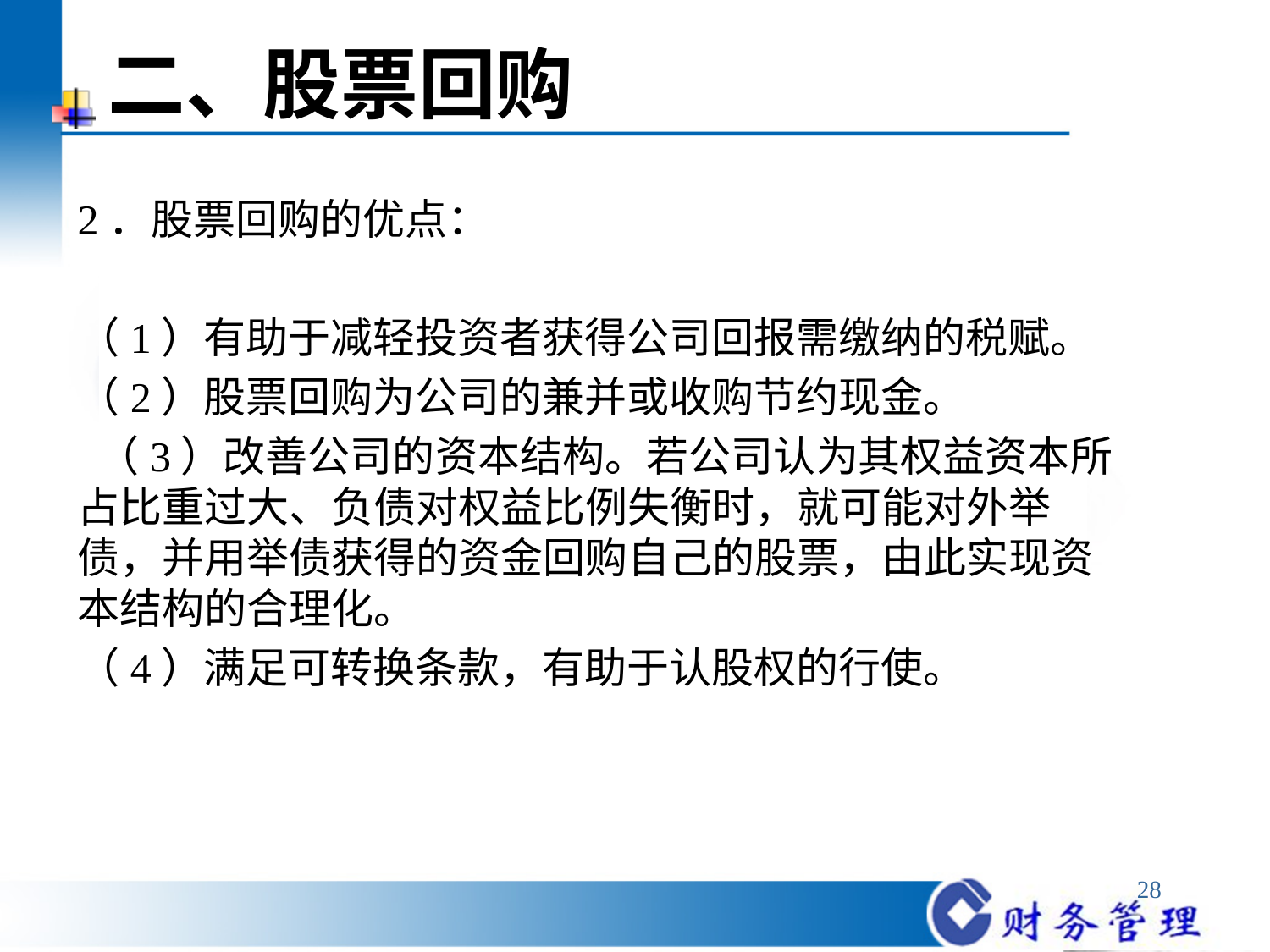

# 二、股票回购
2．股票回购的优点：

（1）有助于减轻投资者获得公司回报需缴纳的税赋。
（2）股票回购为公司的兼并或收购节约现金。
 （3）改善公司的资本结构。若公司认为其权益资本所占比重过大、负债对权益比例失衡时，就可能对外举债，并用举债获得的资金回购自己的股票，由此实现资本结构的合理化。
（4）满足可转换条款，有助于认股权的行使。
28